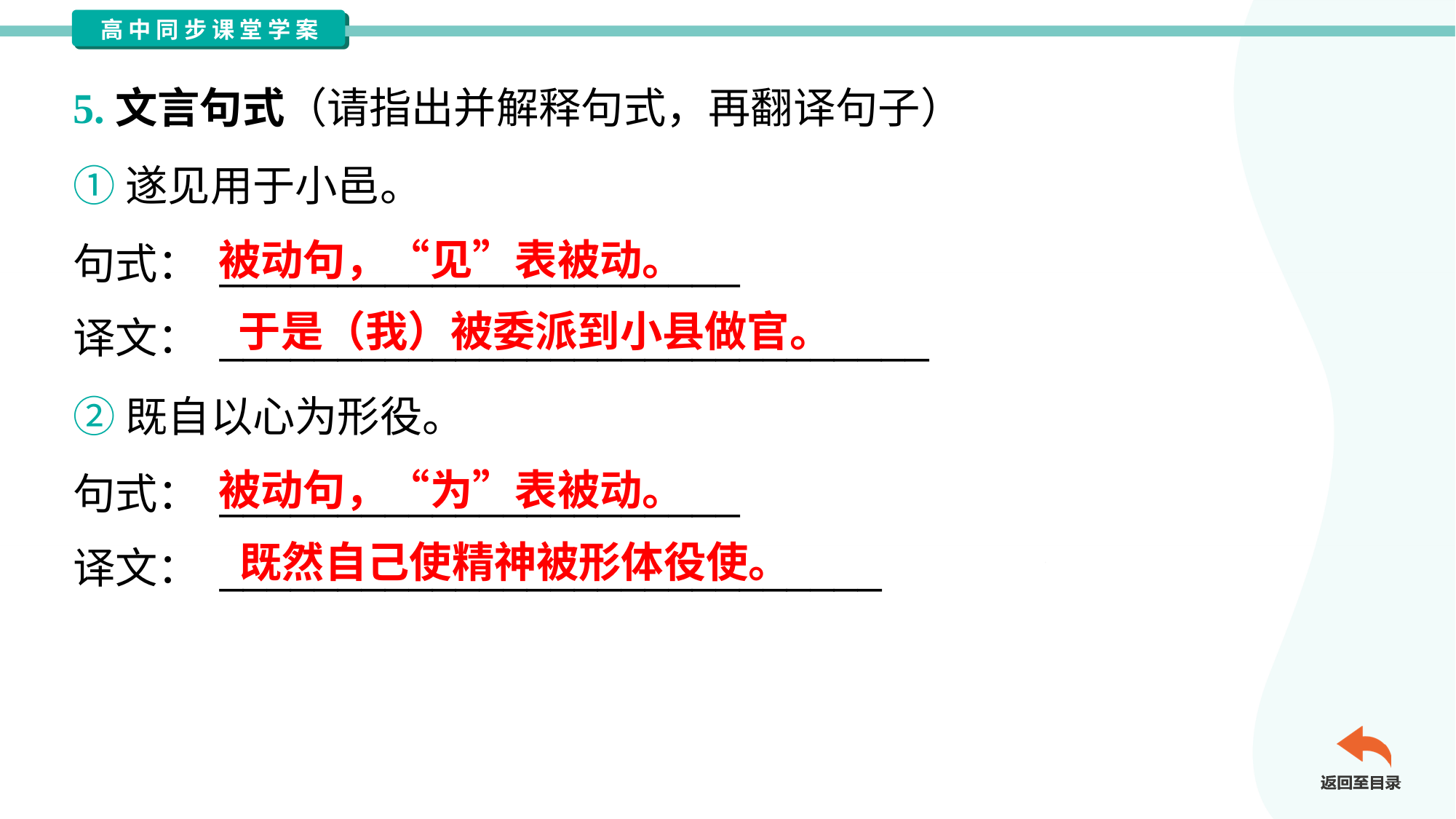

5.文言句式（请指出并解释句式，再翻译句子）
①遂见用于小邑。
句式： ______________________
译文： ______________________________
被动句，“见”表被动。
于是（我）被委派到小县做官。
②既自以心为形役。
句式： ______________________
译文： ____________________________
被动句，“为”表被动。
既然自己使精神被形体役使。